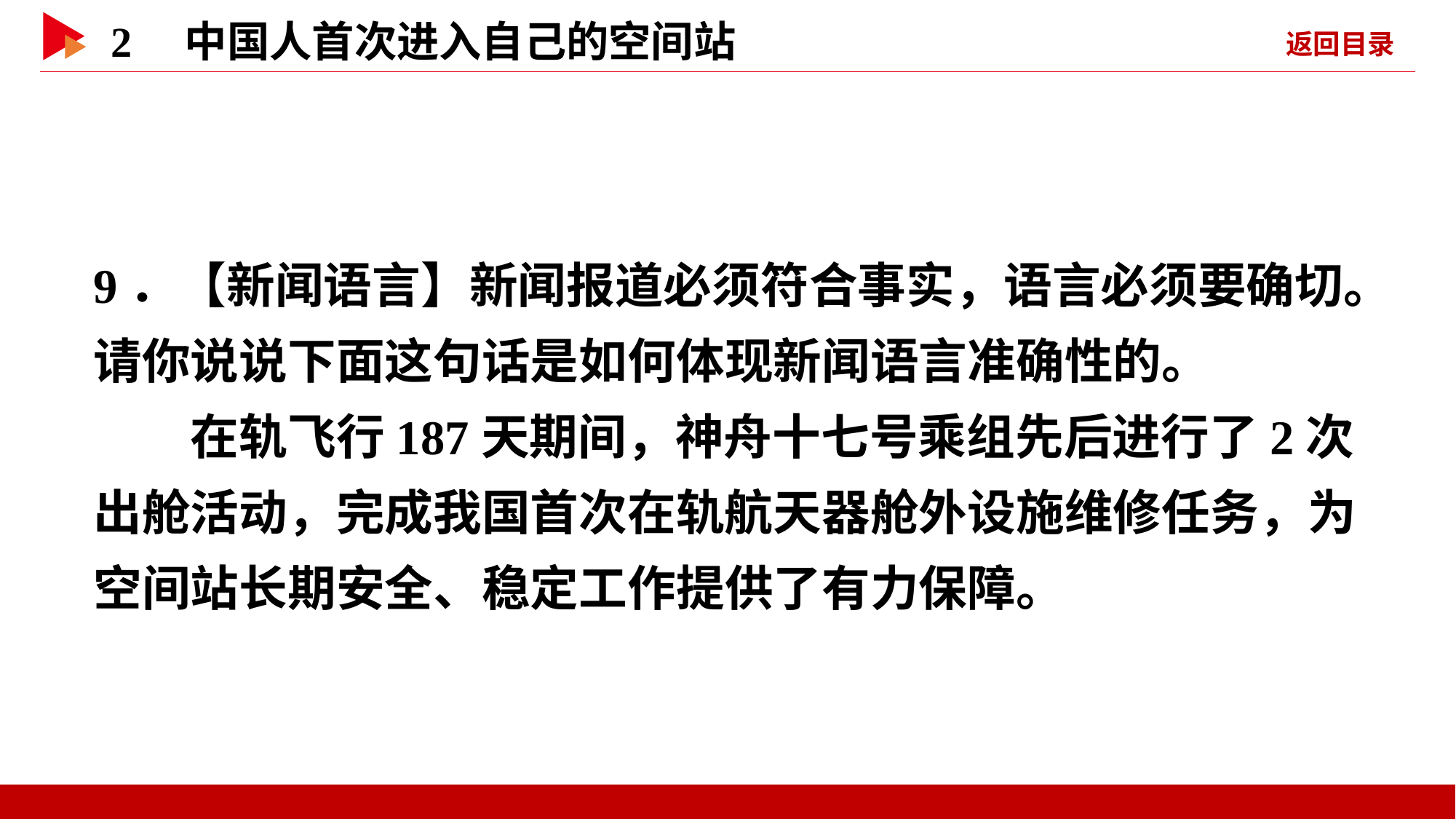

9．【新闻语言】新闻报道必须符合事实，语言必须要确切。请你说说下面这句话是如何体现新闻语言准确性的。
　　在轨飞行187天期间，神舟十七号乘组先后进行了2次出舱活动，完成我国首次在轨航天器舱外设施维修任务，为空间站长期安全、稳定工作提供了有力保障。